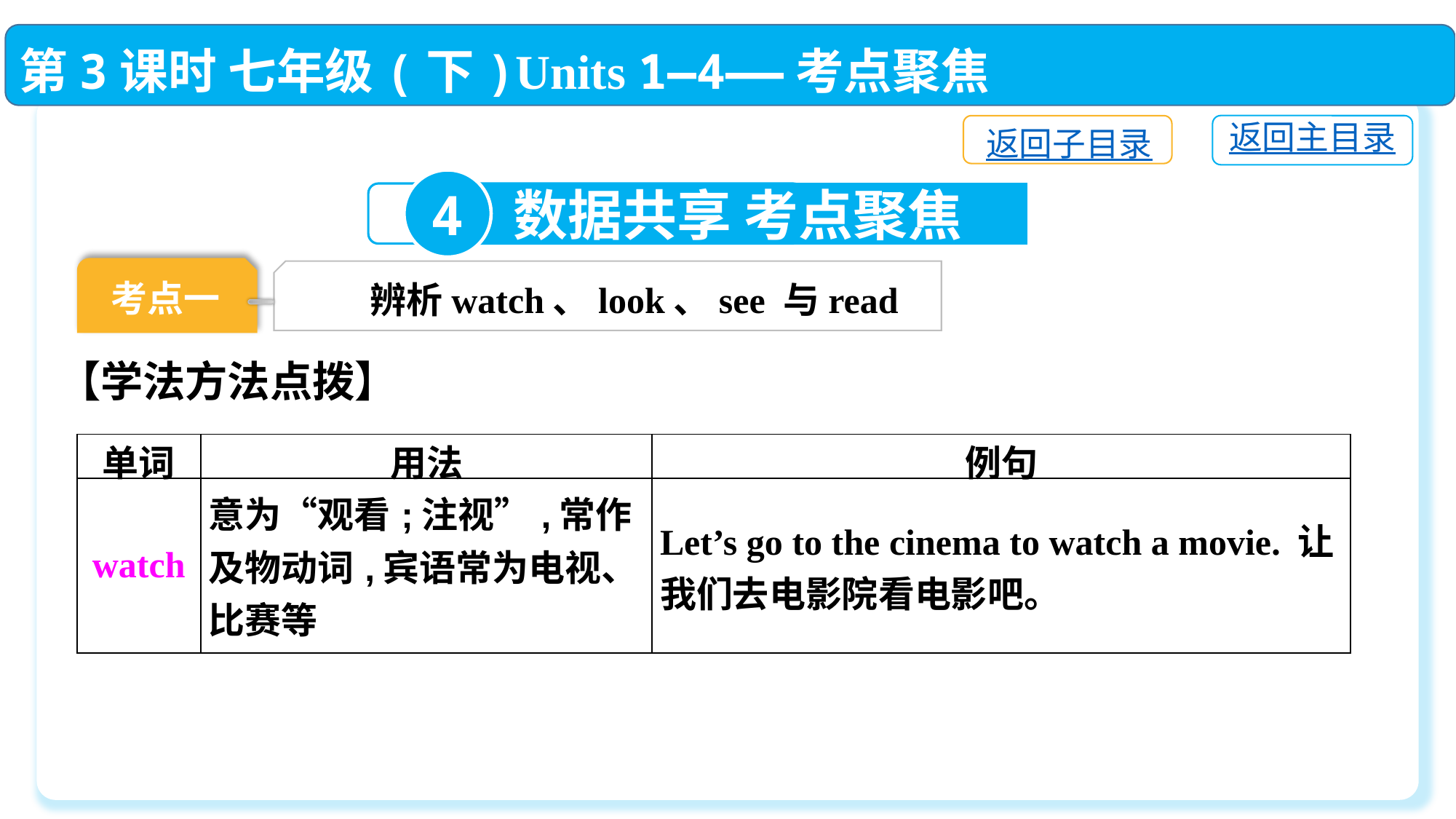

第3课时 七年级(下)Units 1—4——考点聚焦

返回主目录

返回子目录
4

数据共享 考点聚焦
考点一
辨析watch、look、see 与read

【学法方法点拨】

| 单词 | 用法 | 例句 |
| --- | --- | --- |
| watch | 意为“观看;注视”,常作及物动词,宾语常为电视、比赛等 | Let’s go to the cinema to watch a movie. 让我们去电影院看电影吧。 |